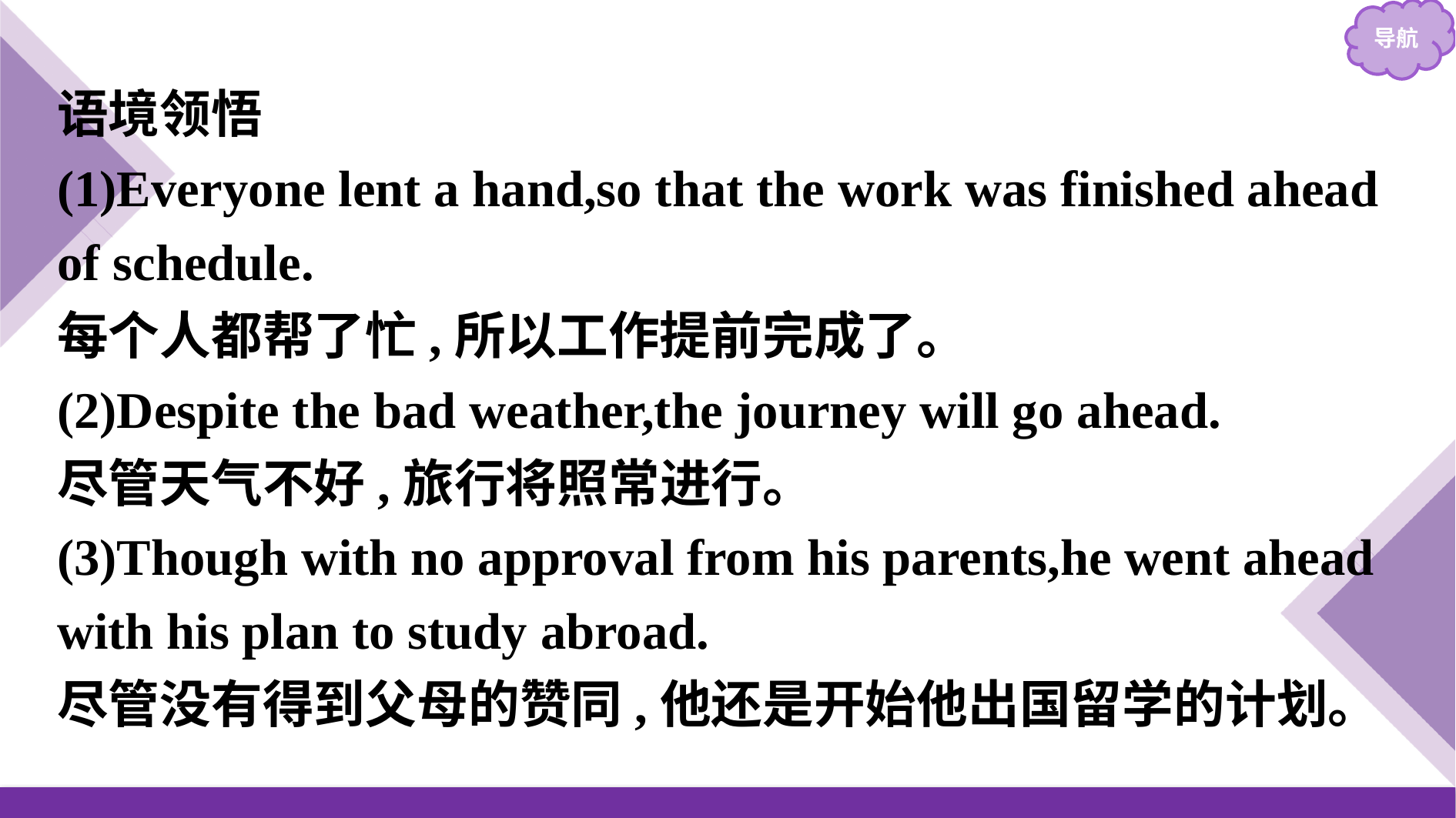

语境领悟
(1)Everyone lent a hand,so that the work was finished ahead of schedule.
每个人都帮了忙,所以工作提前完成了。
(2)Despite the bad weather,the journey will go ahead.
尽管天气不好,旅行将照常进行。
(3)Though with no approval from his parents,he went ahead with his plan to study abroad.
尽管没有得到父母的赞同,他还是开始他出国留学的计划。